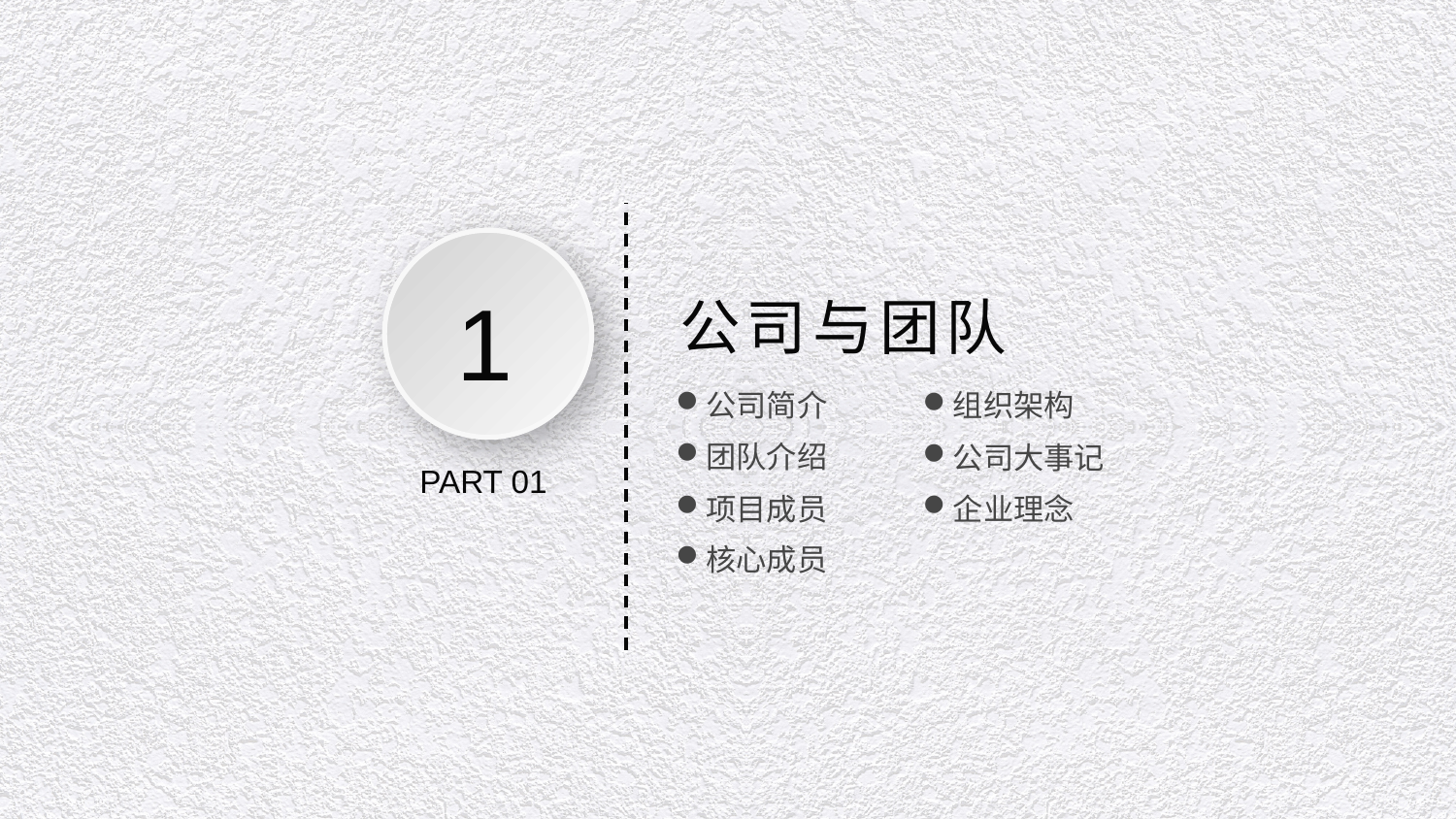

1
公司与团队
公司简介
组织架构
团队介绍
公司大事记
PART 01
企业理念
项目成员
核心成员
延时文字，不要可以删除